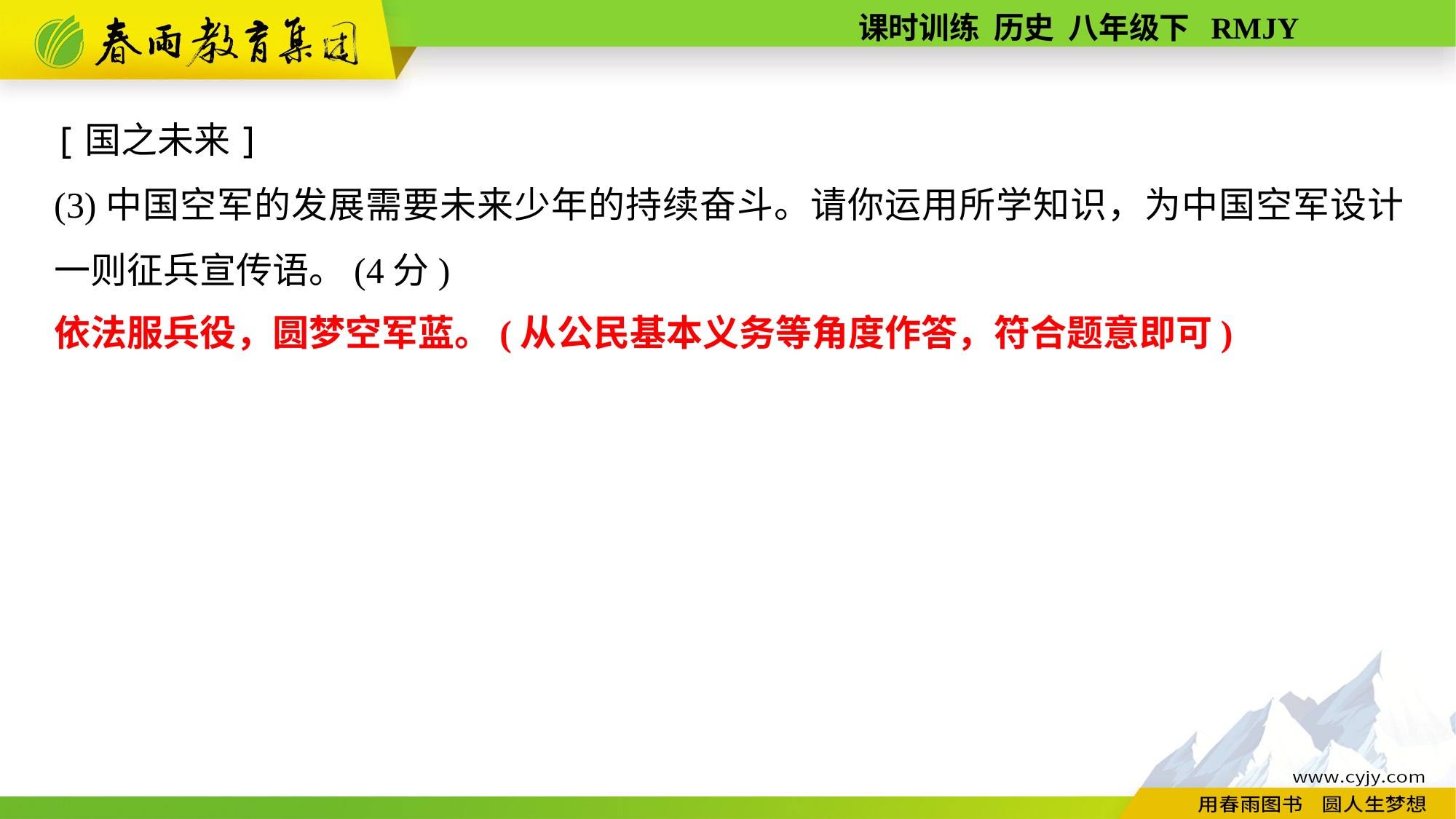

[国之未来]
(3)中国空军的发展需要未来少年的持续奋斗。请你运用所学知识，为中国空军设计一则征兵宣传语。(4分)
依法服兵役，圆梦空军蓝。(从公民基本义务等角度作答，符合题意即可)